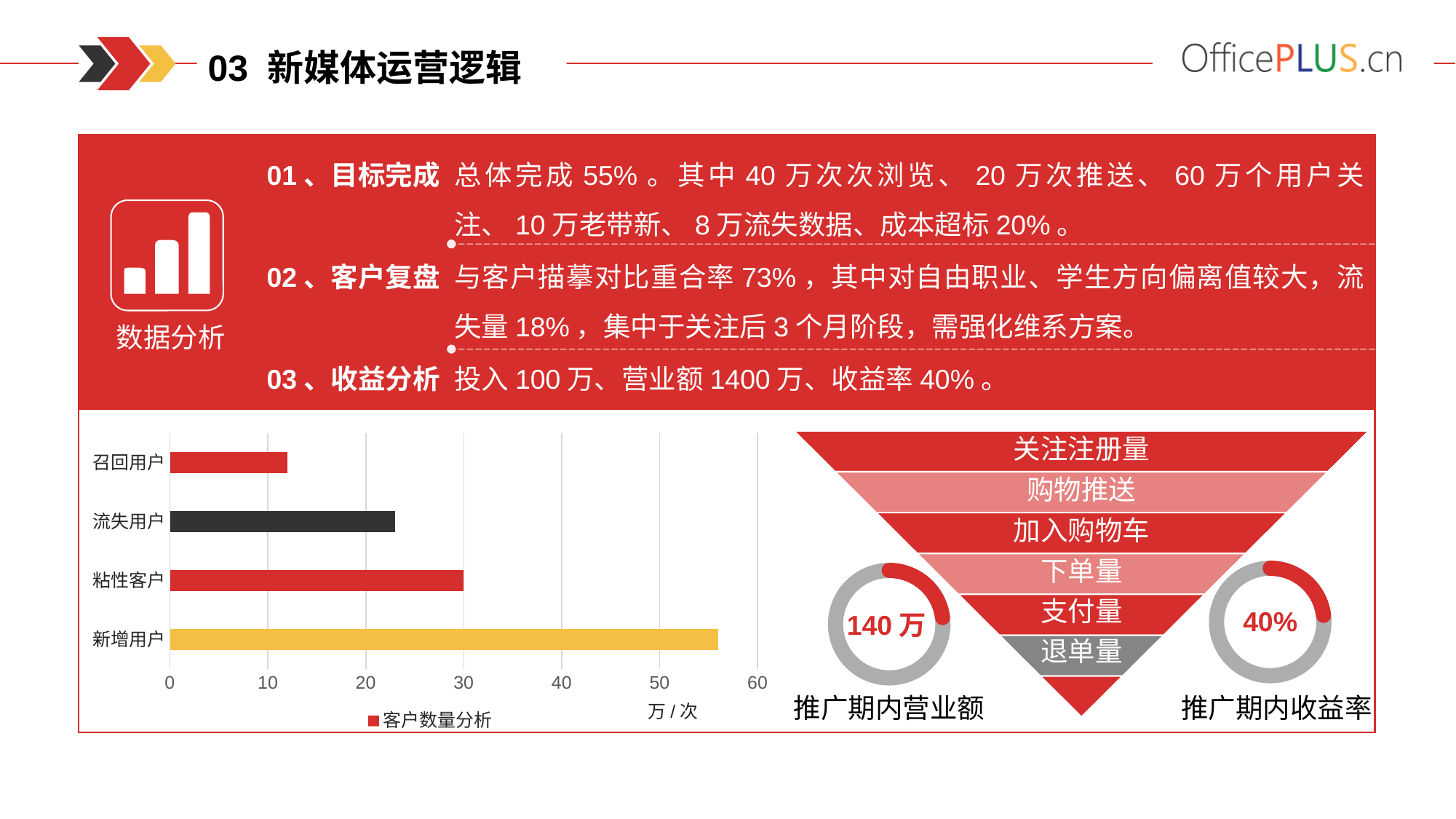

03 新媒体运营逻辑

01、目标完成
总体完成55%。其中40万次次浏览、20万次推送、60万个用户关注、10万老带新、8万流失数据、成本超标20%。

数据分析
02、客户复盘
与客户描摹对比重合率73%，其中对自由职业、学生方向偏离值较大，流失量18%，集中于关注后3个月阶段，需强化维系方案。
03、收益分析
投入100万、营业额1400万、收益率40%。

### Chart

| Category | 客户数量分析 |
|---|---|
| 新增用户 | 56.0 |
| 粘性客户 | 30.0 |
| 流失用户 | 23.0 |
| 召回用户 | 12.0 |
关注注册量
购物推送
加入购物车
下单量
支付量
退单量

40%

140万
推广期内营业额
推广期内收益率
万/次